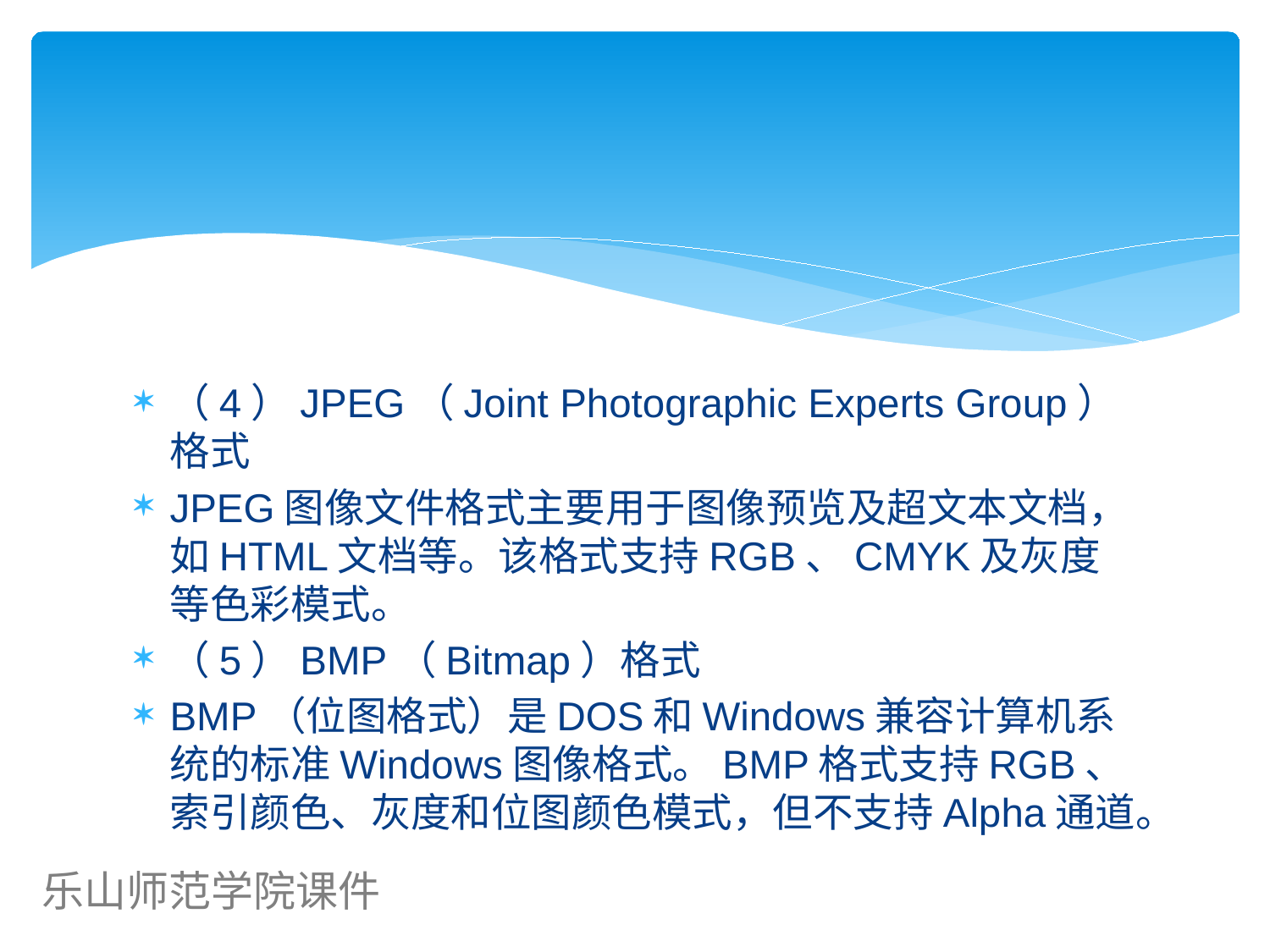

#
（4）JPEG（Joint Photographic Experts Group）格式
JPEG图像文件格式主要用于图像预览及超文本文档，如HTML文档等。该格式支持RGB、CMYK及灰度等色彩模式。
（5）BMP（Bitmap）格式
BMP（位图格式）是DOS和Windows兼容计算机系统的标准Windows图像格式。BMP格式支持RGB、索引颜色、灰度和位图颜色模式，但不支持Alpha通道。